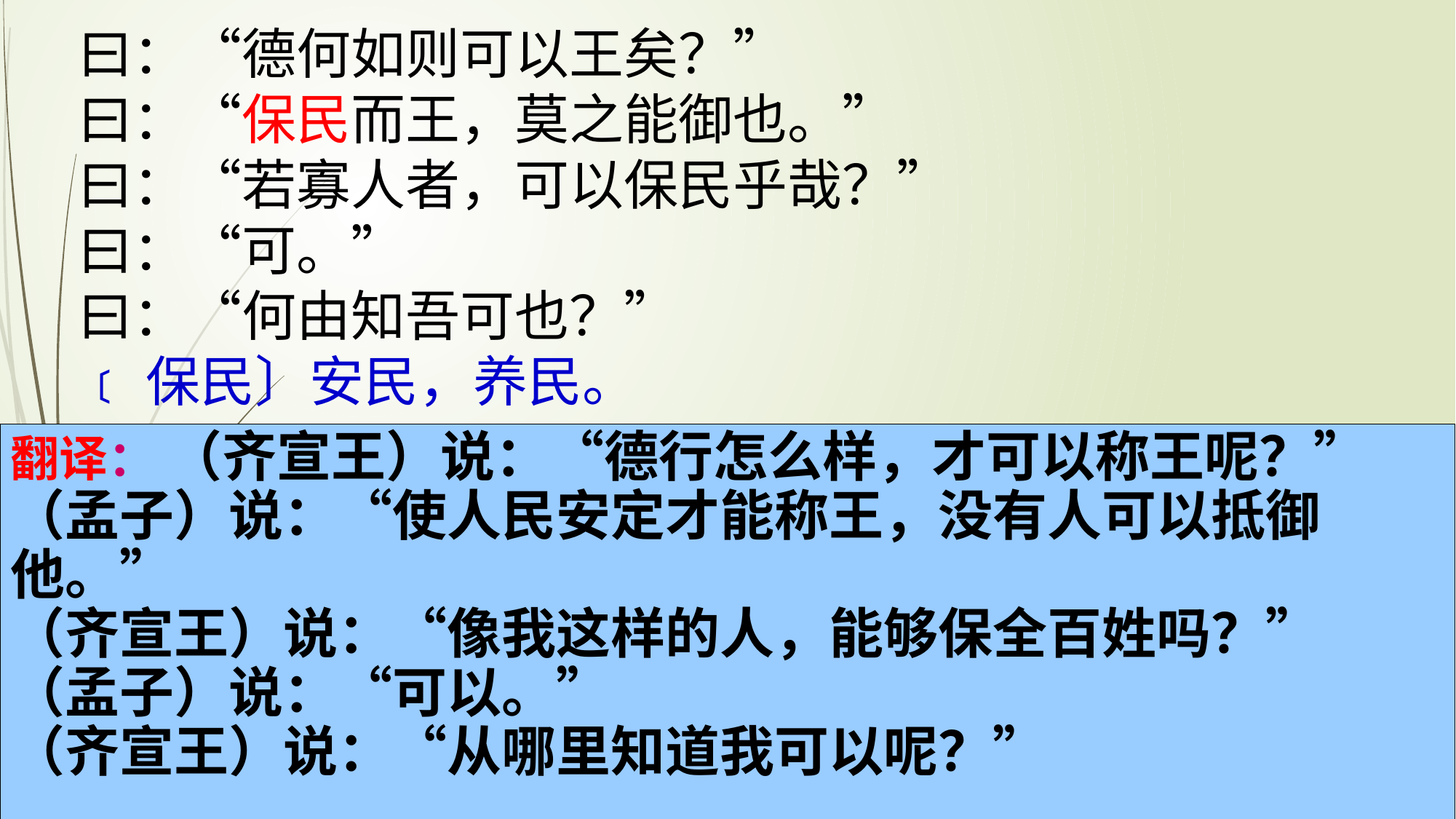

曰：“德何如则可以王矣？”
曰：“保民而王，莫之能御也。”
曰：“若寡人者，可以保民乎哉？”
曰：“可。”
曰：“何由知吾可也？”
﹝保民〕安民，养民。

翻译： （齐宣王）说：“德行怎么样，才可以称王呢？”
（孟子）说：“使人民安定才能称王，没有人可以抵御他。”
（齐宣王）说：“像我这样的人，能够保全百姓吗？”
（孟子）说：“可以。”
（齐宣王）说：“从哪里知道我可以呢？”